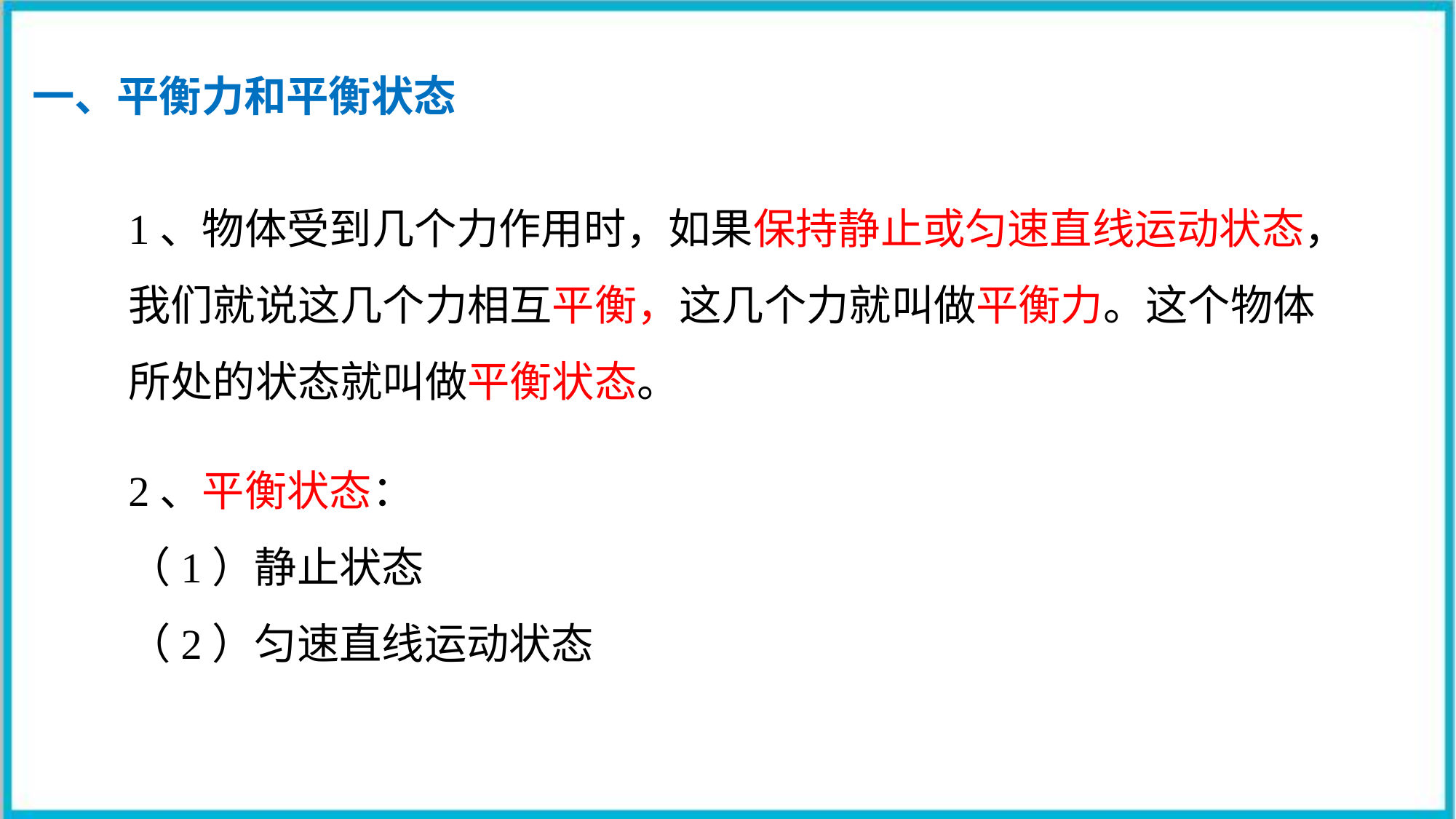

一、平衡力和平衡状态
1、物体受到几个力作用时，如果保持静止或匀速直线运动状态，我们就说这几个力相互平衡，这几个力就叫做平衡力。这个物体所处的状态就叫做平衡状态。
2、平衡状态：
（1）静止状态
（2）匀速直线运动状态